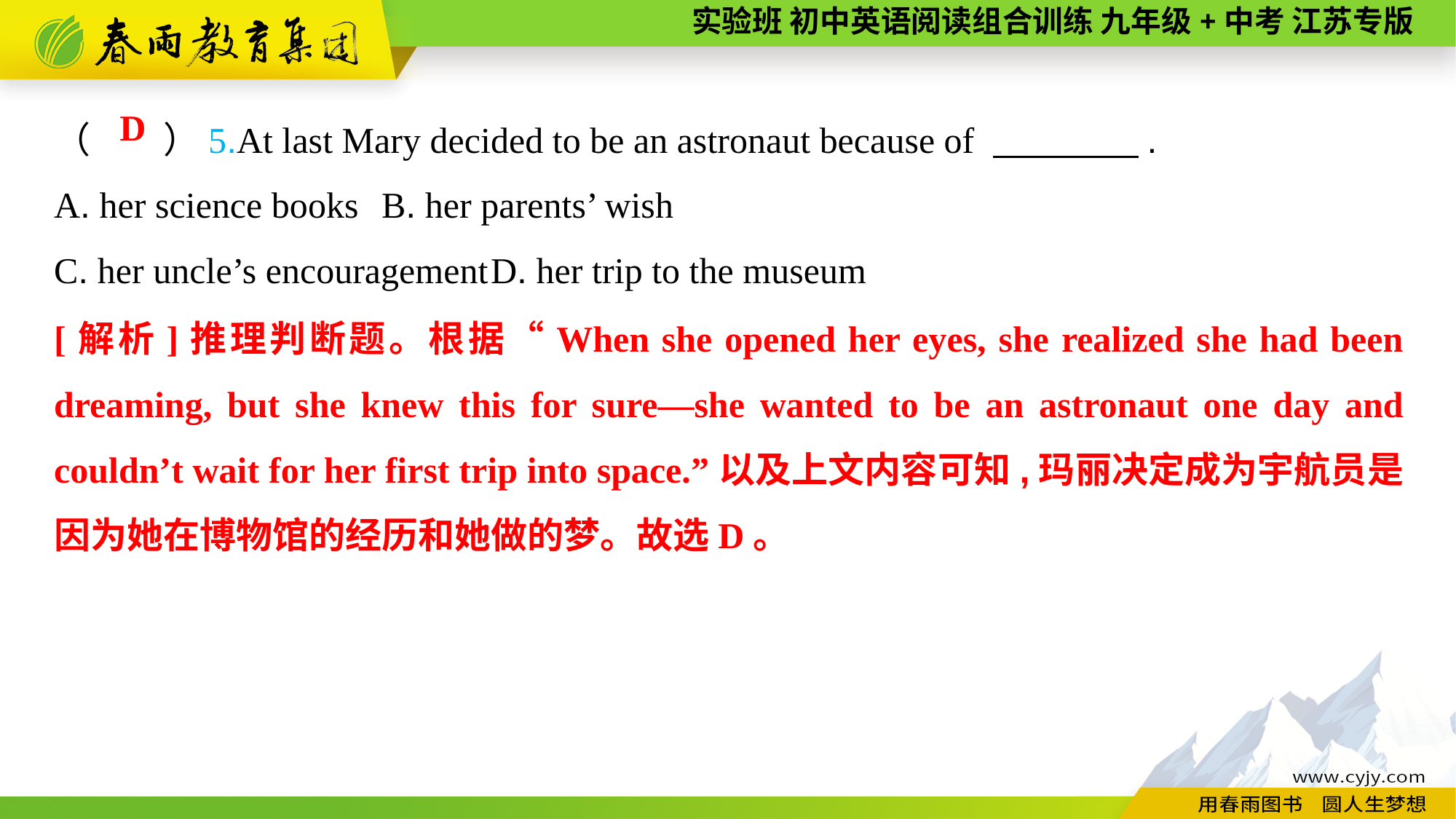

（　　）5.At last Mary decided to be an astronaut because of 　　　　.
A. her science books	B. her parents’ wish
C. her uncle’s encouragement	D. her trip to the museum
D
[解析]推理判断题。根据“When she opened her eyes, she realized she had been dreaming, but she knew this for sure—she wanted to be an astronaut one day and couldn’t wait for her first trip into space.”以及上文内容可知,玛丽决定成为宇航员是因为她在博物馆的经历和她做的梦。故选D。